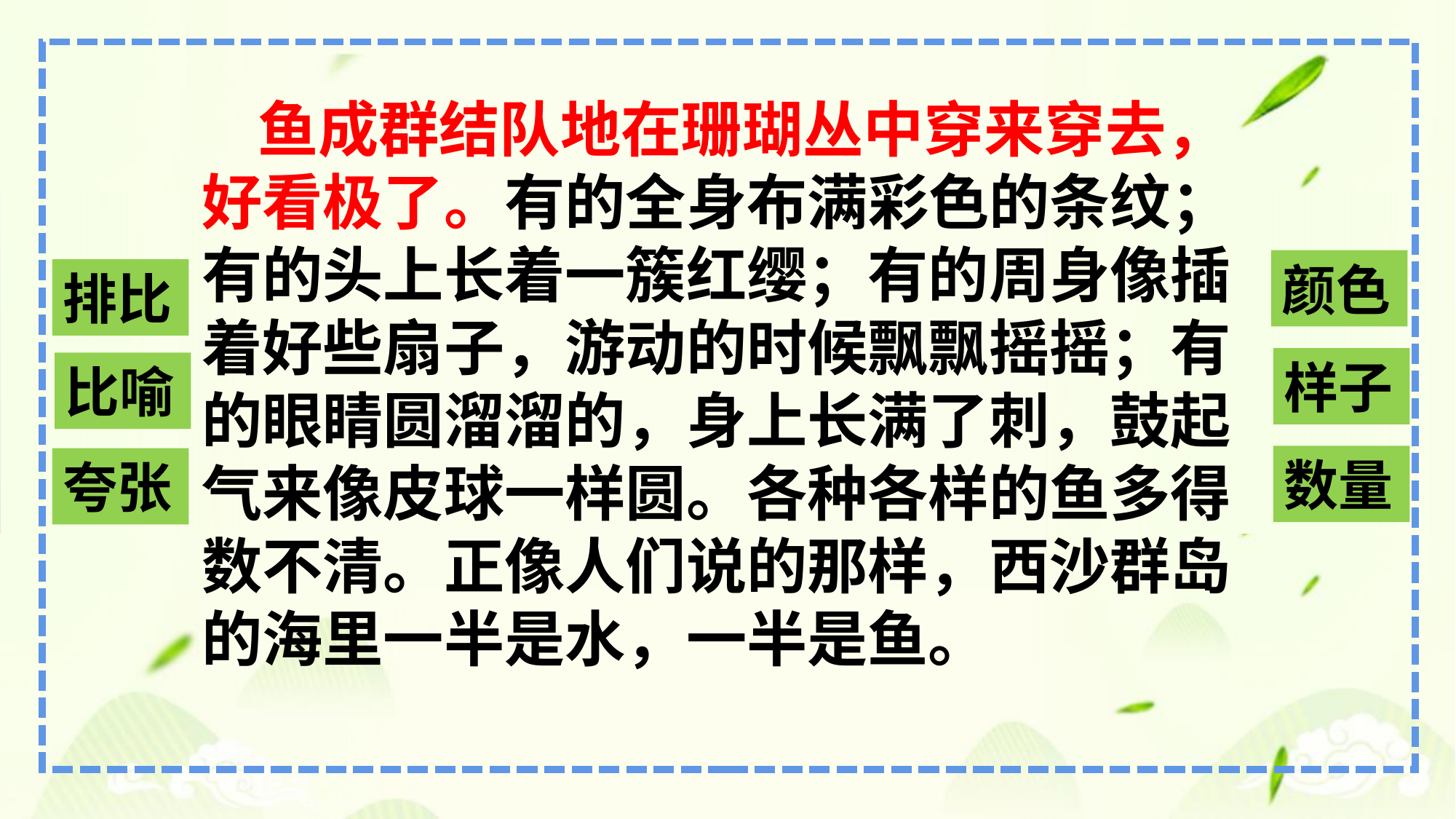

鱼成群结队地在珊瑚丛中穿来穿去，好看极了。有的全身布满彩色的条纹；有的头上长着一簇红缨；有的周身像插着好些扇子，游动的时候飘飘摇摇；有的眼睛圆溜溜的，身上长满了刺，鼓起气来像皮球一样圆。各种各样的鱼多得数不清。正像人们说的那样，西沙群岛的海里一半是水，一半是鱼。
颜色
排比
样子
比喻
数量
夸张